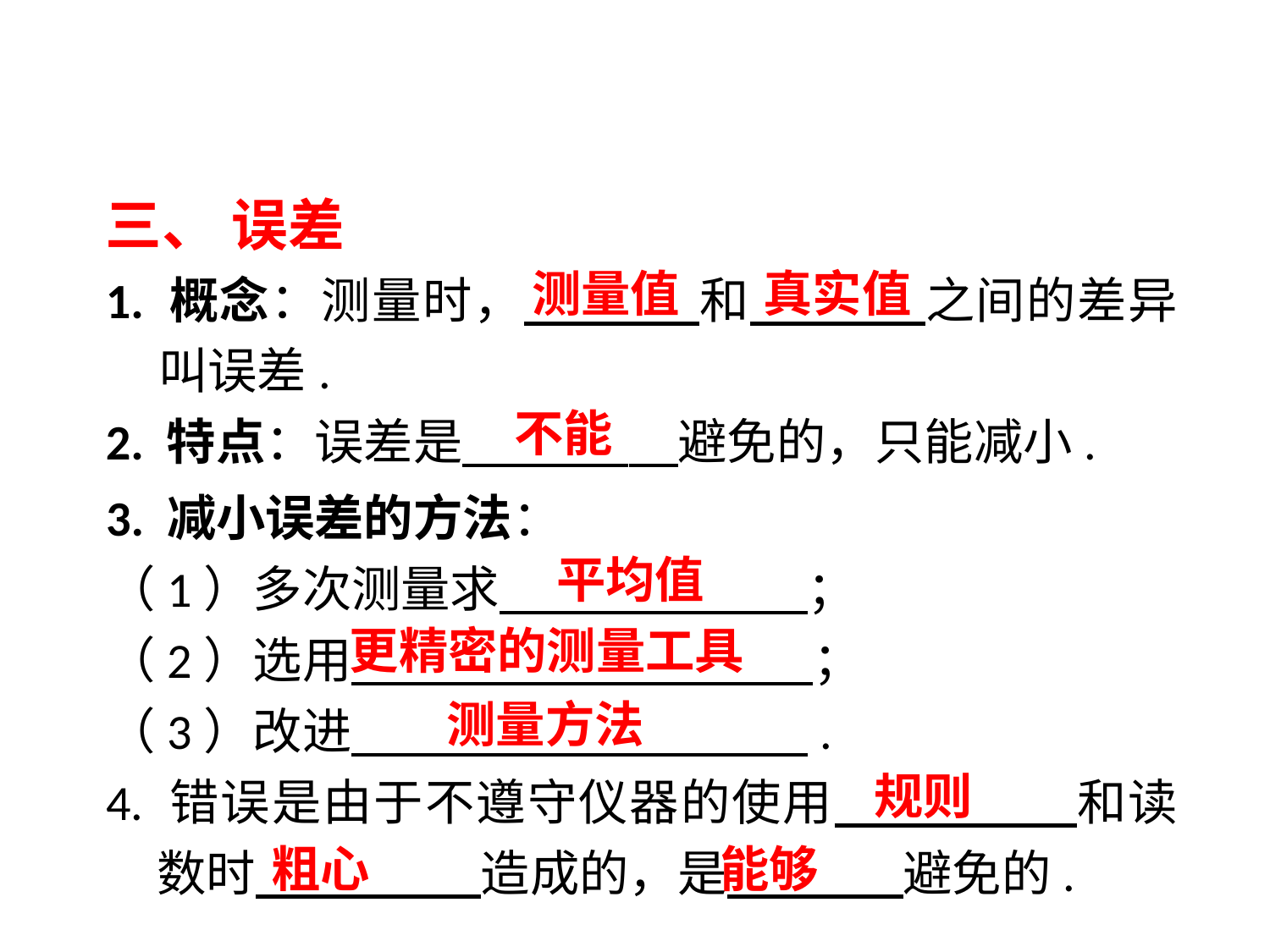

三、 误差
1. 概念：测量时，　 　     和　　      之间的差异叫误差.
2. 特点：误差是　　      　避免的，只能减小.
测量值
真实值
不能
3. 减小误差的方法：
（1）多次测量求　　                   ；
（2）选用　　                        　　；
（3）改进　　                       　     .
4. 错误是由于不遵守仪器的使用　　       　和读数时　　       　造成的，是　　       避免的.
平均值
更精密的测量工具
测量方法
规则
粗心
能够